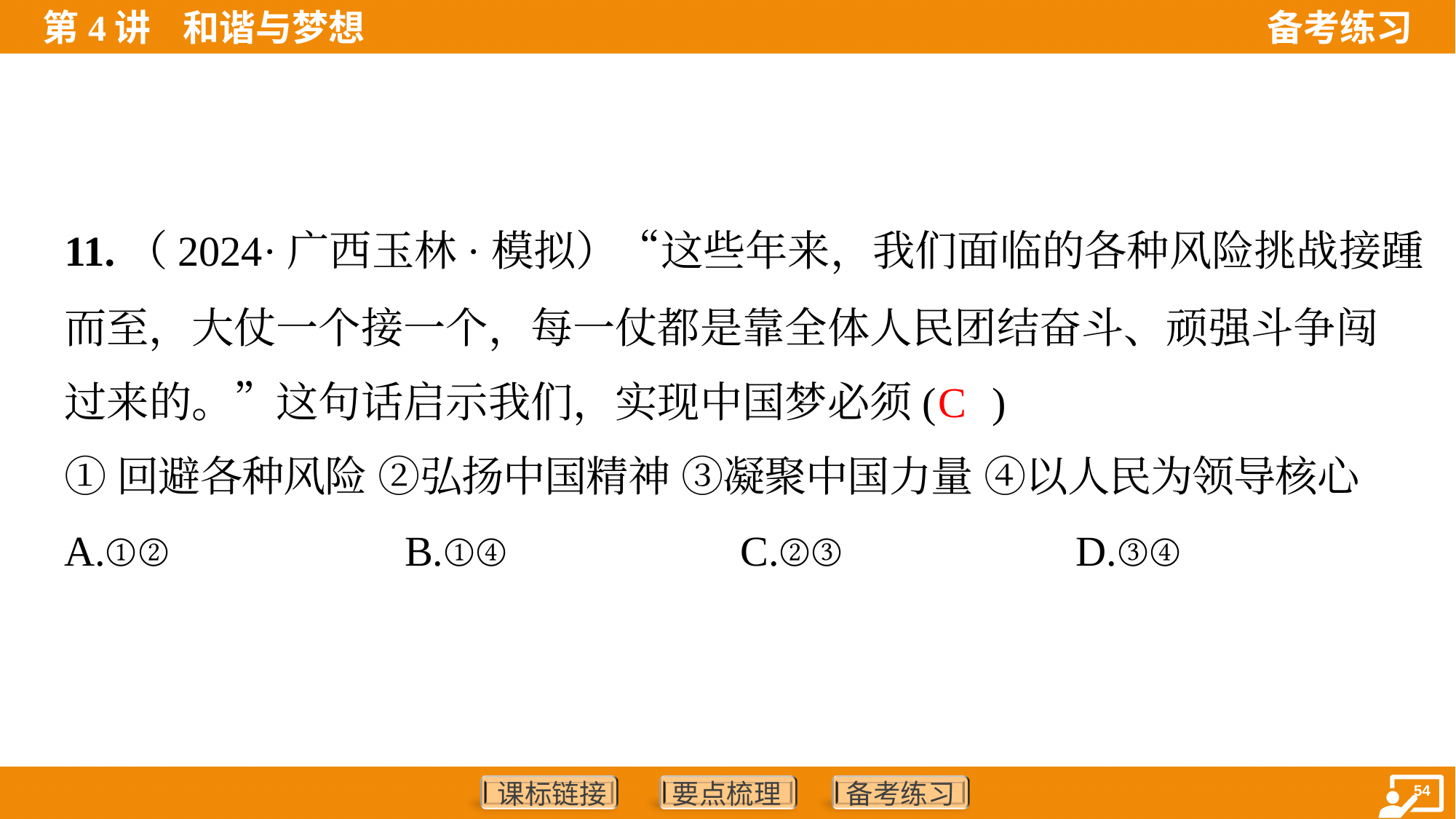

11.（2024·广西玉林·模拟）“这些年来，我们面临的各种风险挑战接踵
而至，大仗一个接一个，每一仗都是靠全体人民团结奋斗、顽强斗争闯
过来的。”这句话启示我们，实现中国梦必须(     )
C
①回避各种风险 ②弘扬中国精神 ③凝聚中国力量 ④以人民为领导核心
A.①②	B.①④	C.②③	D.③④